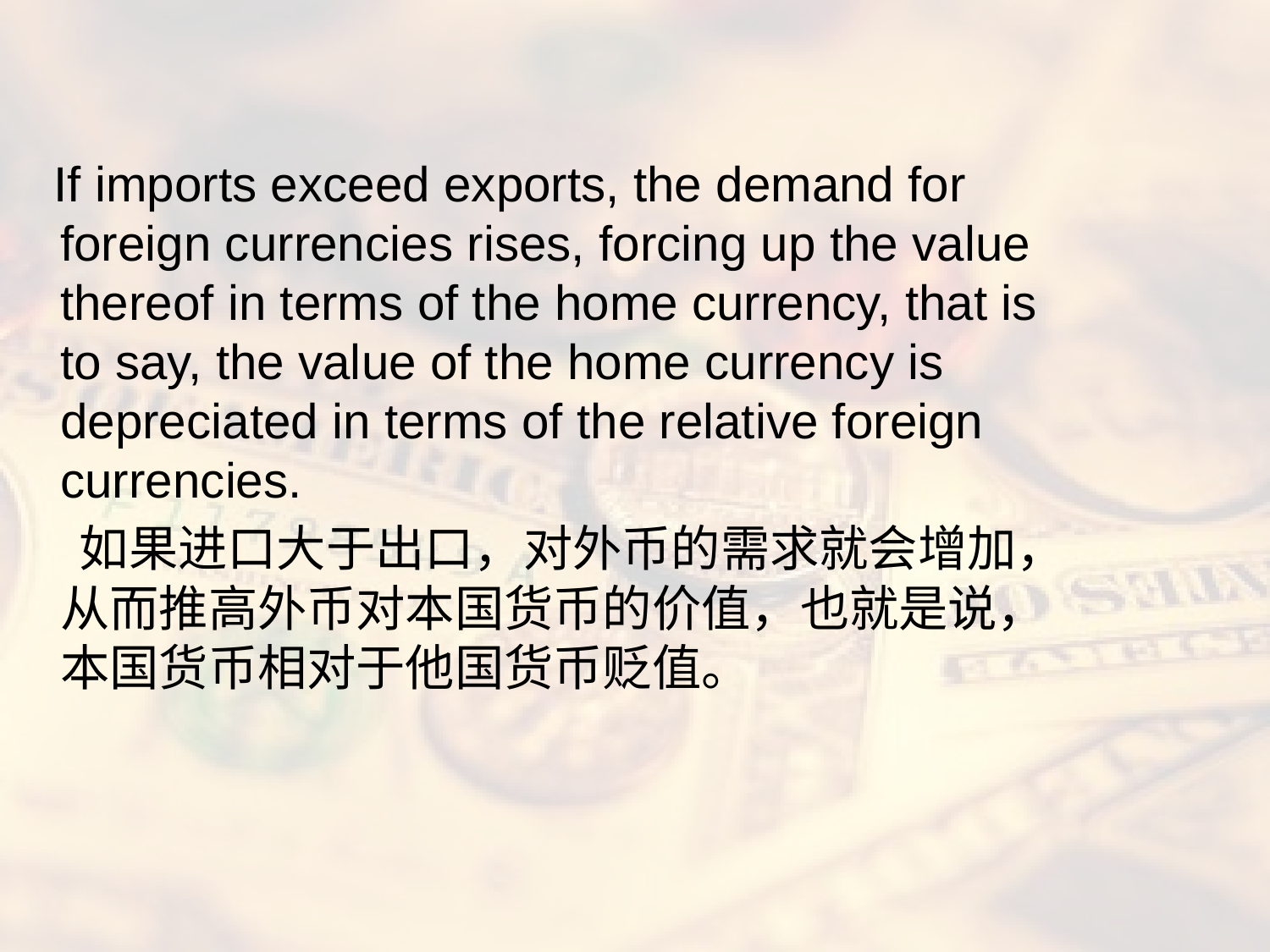

#
   If imports exceed exports, the demand for foreign currencies rises, forcing up the value thereof in terms of the home currency, that is to say, the value of the home currency is depreciated in terms of the relative foreign currencies.
     如果进口大于出口，对外币的需求就会增加，从而推高外币对本国货币的价值，也就是说，本国货币相对于他国货币贬值。